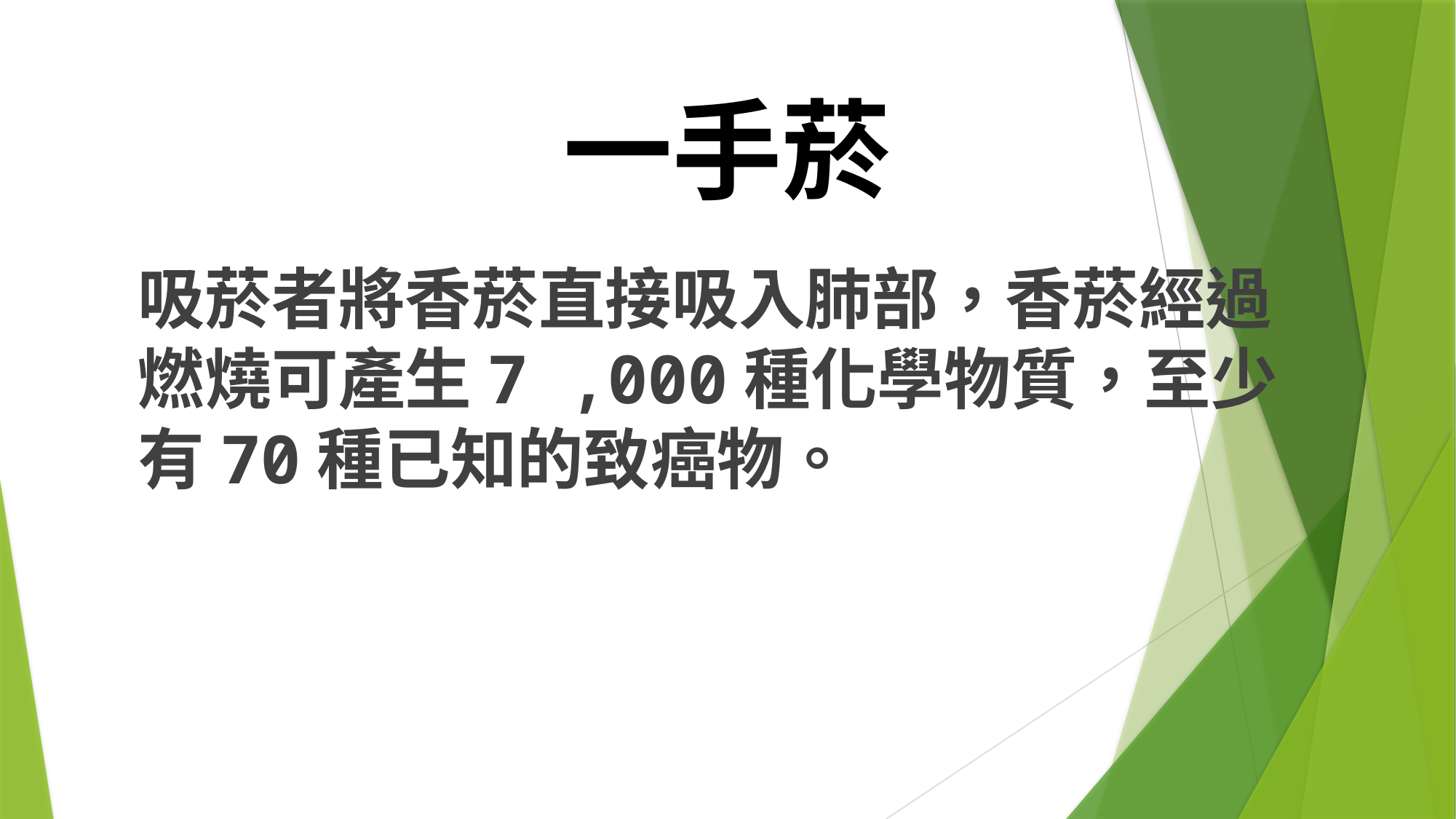

一手菸
吸菸者將香菸直接吸入肺部，香菸經過燃燒可產生7 ,000種化學物質，至少有70種已知的致癌物。